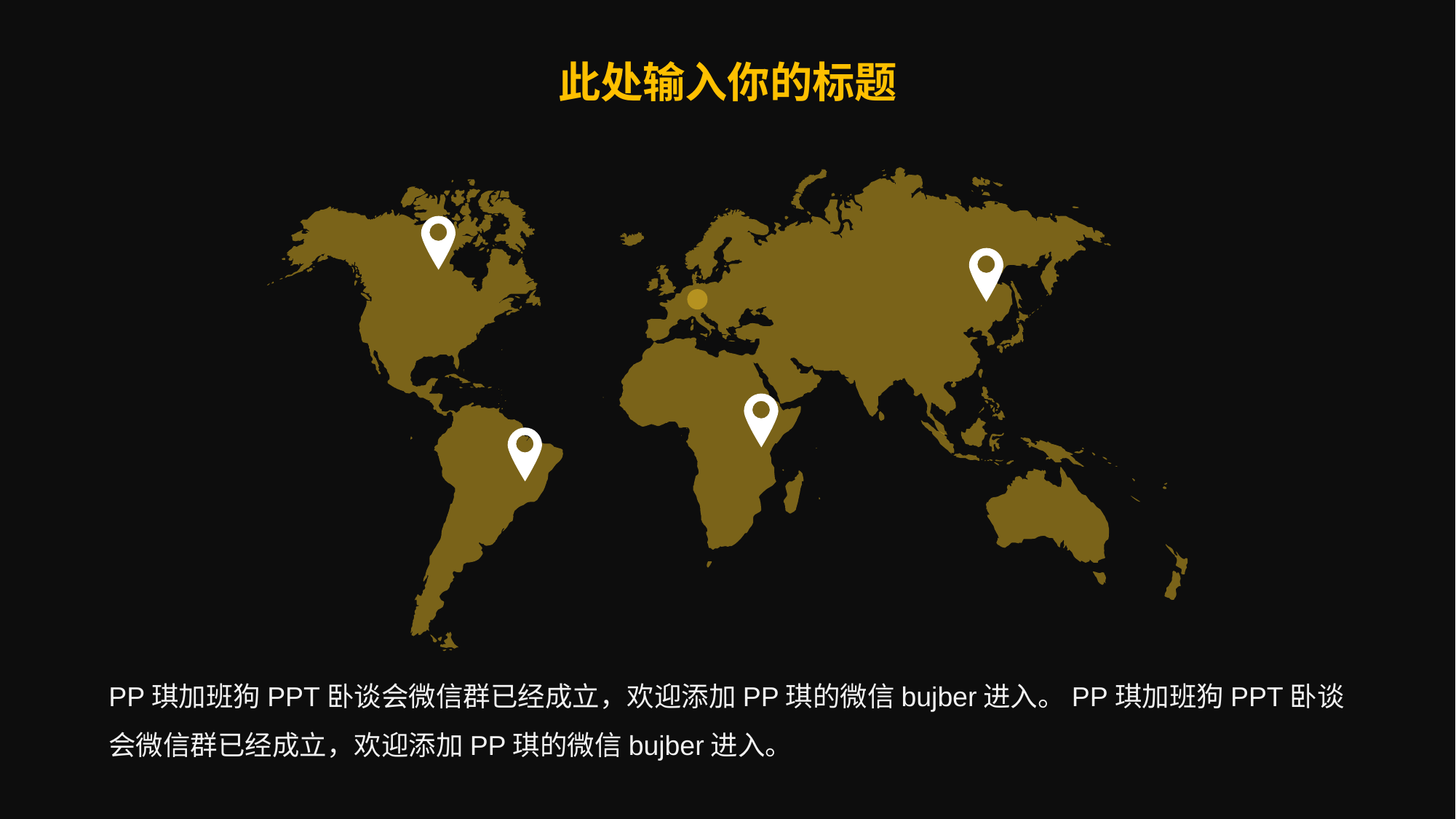

此处输入你的标题

PP琪加班狗PPT卧谈会微信群已经成立，欢迎添加PP琪的微信bujber进入。PP琪加班狗PPT卧谈会微信群已经成立，欢迎添加PP琪的微信bujber进入。